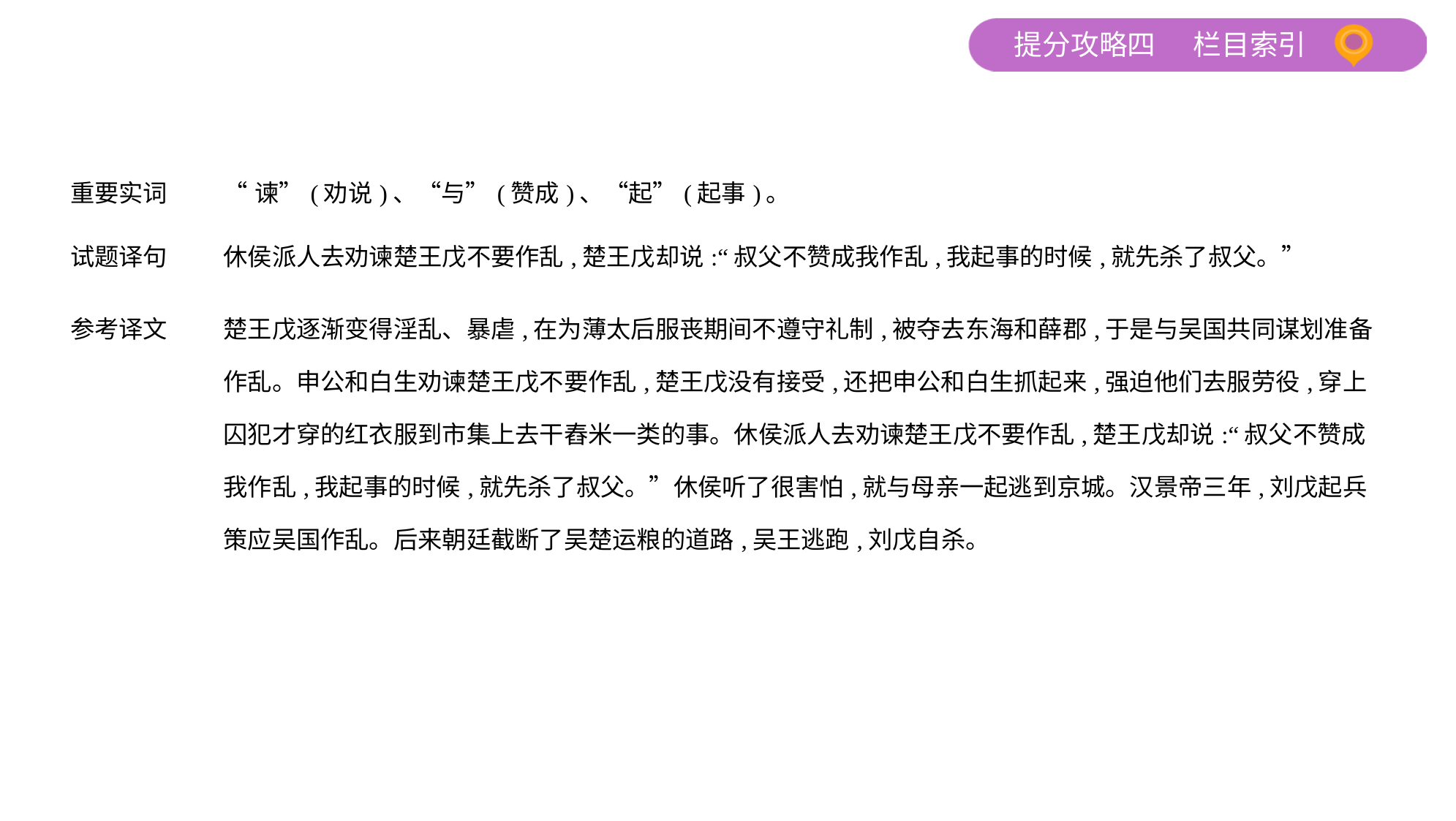

| 重要实词 | “谏”(劝说)、“与”(赞成)、“起”(起事)。 |
| --- | --- |
| 试题译句 | 休侯派人去劝谏楚王戊不要作乱,楚王戊却说:“叔父不赞成我作乱,我起事的时候,就先杀了叔父。” |
| 参考译文 | 楚王戊逐渐变得淫乱、暴虐,在为薄太后服丧期间不遵守礼制,被夺去东海和薛郡,于是与吴国共同谋划准备作乱。申公和白生劝谏楚王戊不要作乱,楚王戊没有接受,还把申公和白生抓起来,强迫他们去服劳役,穿上囚犯才穿的红衣服到市集上去干舂米一类的事。休侯派人去劝谏楚王戊不要作乱,楚王戊却说:“叔父不赞成我作乱,我起事的时候,就先杀了叔父。”休侯听了很害怕,就与母亲一起逃到京城。汉景帝三年,刘戊起兵策应吴国作乱。后来朝廷截断了吴楚运粮的道路,吴王逃跑,刘戊自杀。 |